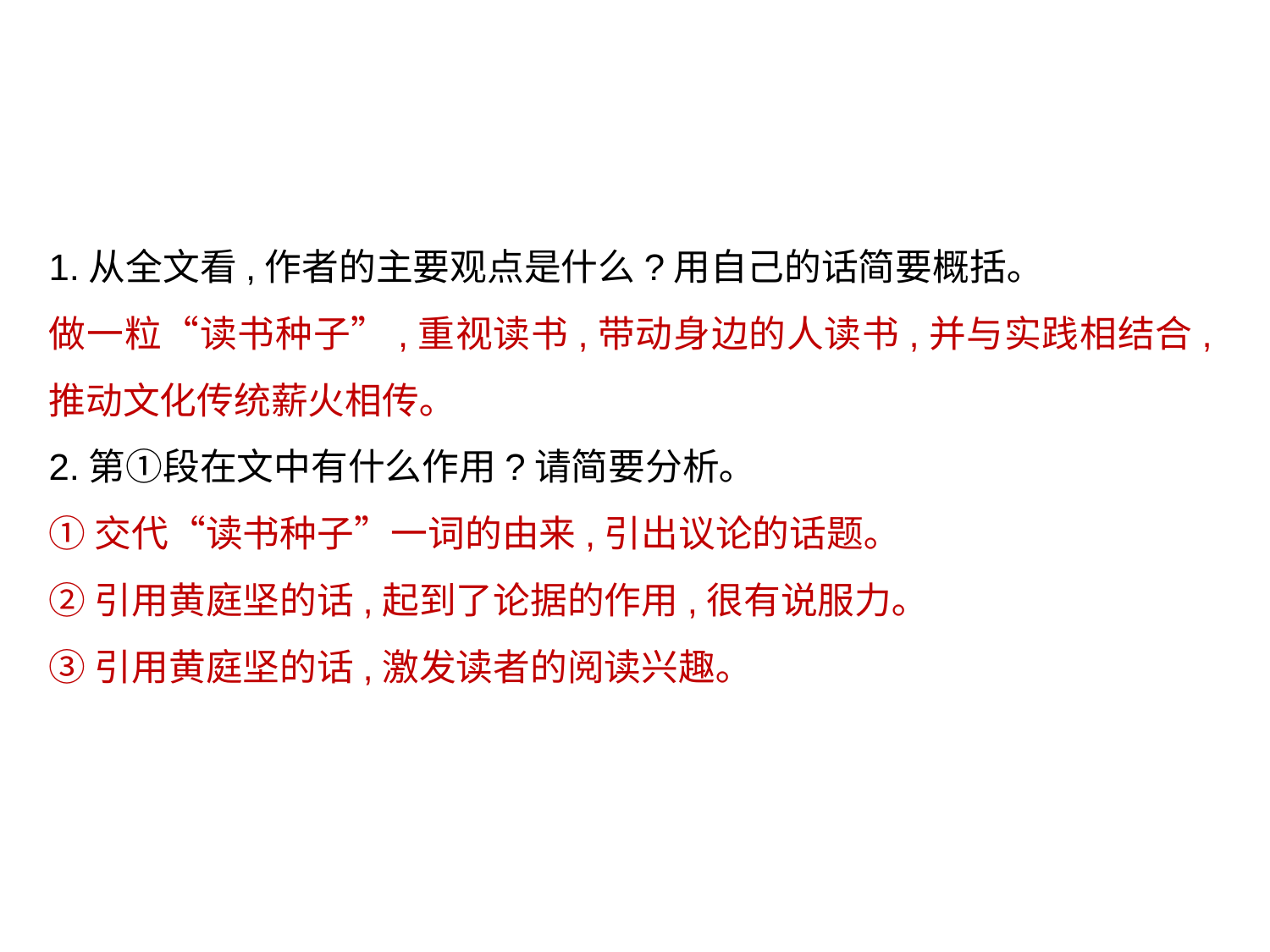

1.从全文看,作者的主要观点是什么?用自己的话简要概括｡
做一粒“读书种子”,重视读书,带动身边的人读书,并与实践相结合,推动文化传统薪火相传｡
2.第①段在文中有什么作用?请简要分析｡
①交代“读书种子”一词的由来,引出议论的话题｡
②引用黄庭坚的话,起到了论据的作用,很有说服力｡
③引用黄庭坚的话,激发读者的阅读兴趣｡